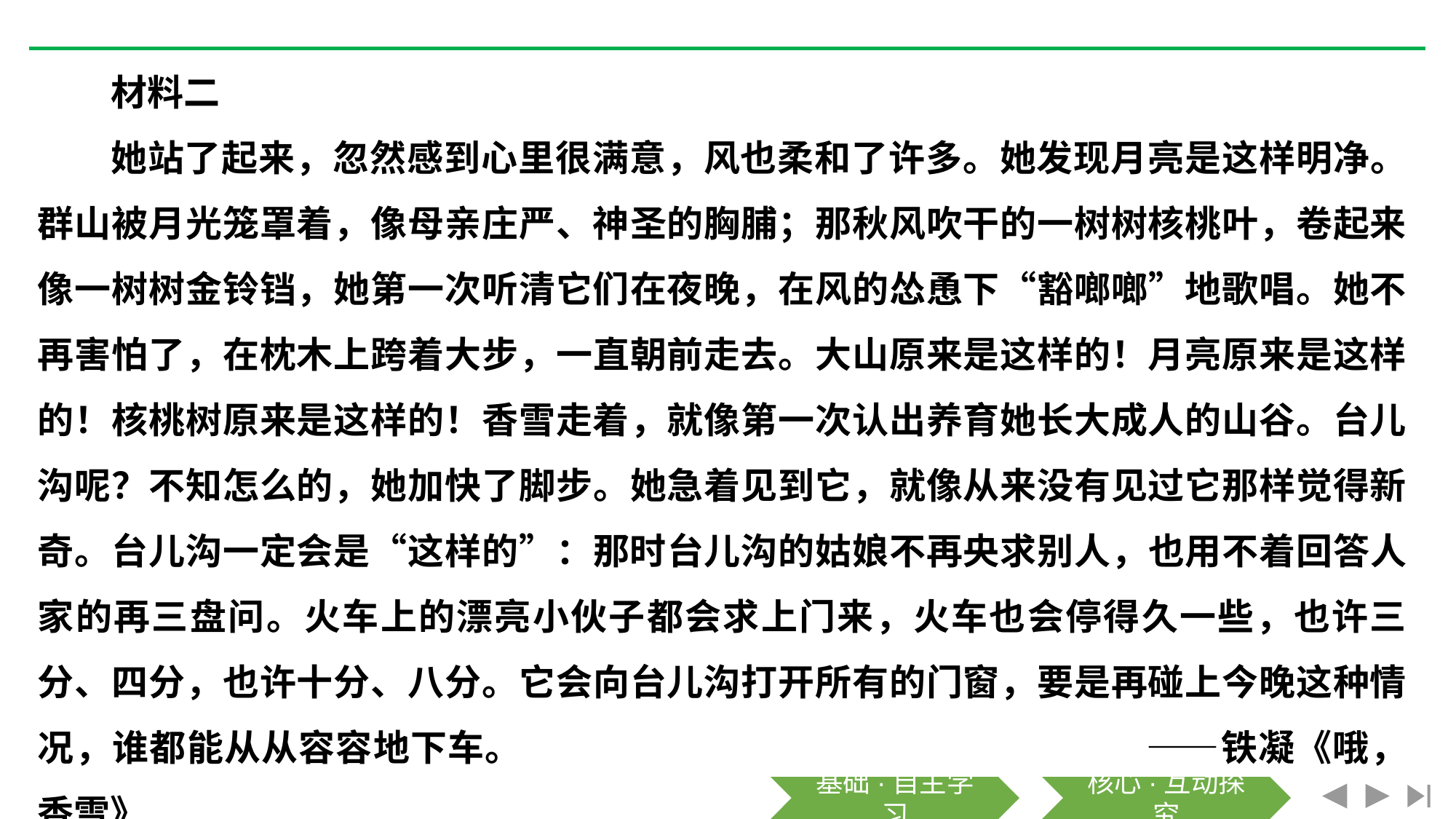

材料二
她站了起来，忽然感到心里很满意，风也柔和了许多。她发现月亮是这样明净。群山被月光笼罩着，像母亲庄严、神圣的胸脯；那秋风吹干的一树树核桃叶，卷起来像一树树金铃铛，她第一次听清它们在夜晚，在风的怂恿下“豁啷啷”地歌唱。她不再害怕了，在枕木上跨着大步，一直朝前走去。大山原来是这样的！月亮原来是这样的！核桃树原来是这样的！香雪走着，就像第一次认出养育她长大成人的山谷。台儿沟呢？不知怎么的，她加快了脚步。她急着见到它，就像从来没有见过它那样觉得新奇。台儿沟一定会是“这样的”：那时台儿沟的姑娘不再央求别人，也用不着回答人家的再三盘问。火车上的漂亮小伙子都会求上门来，火车也会停得久一些，也许三分、四分，也许十分、八分。它会向台儿沟打开所有的门窗，要是再碰上今晚这种情况，谁都能从从容容地下车。						——铁凝《哦，香雪》